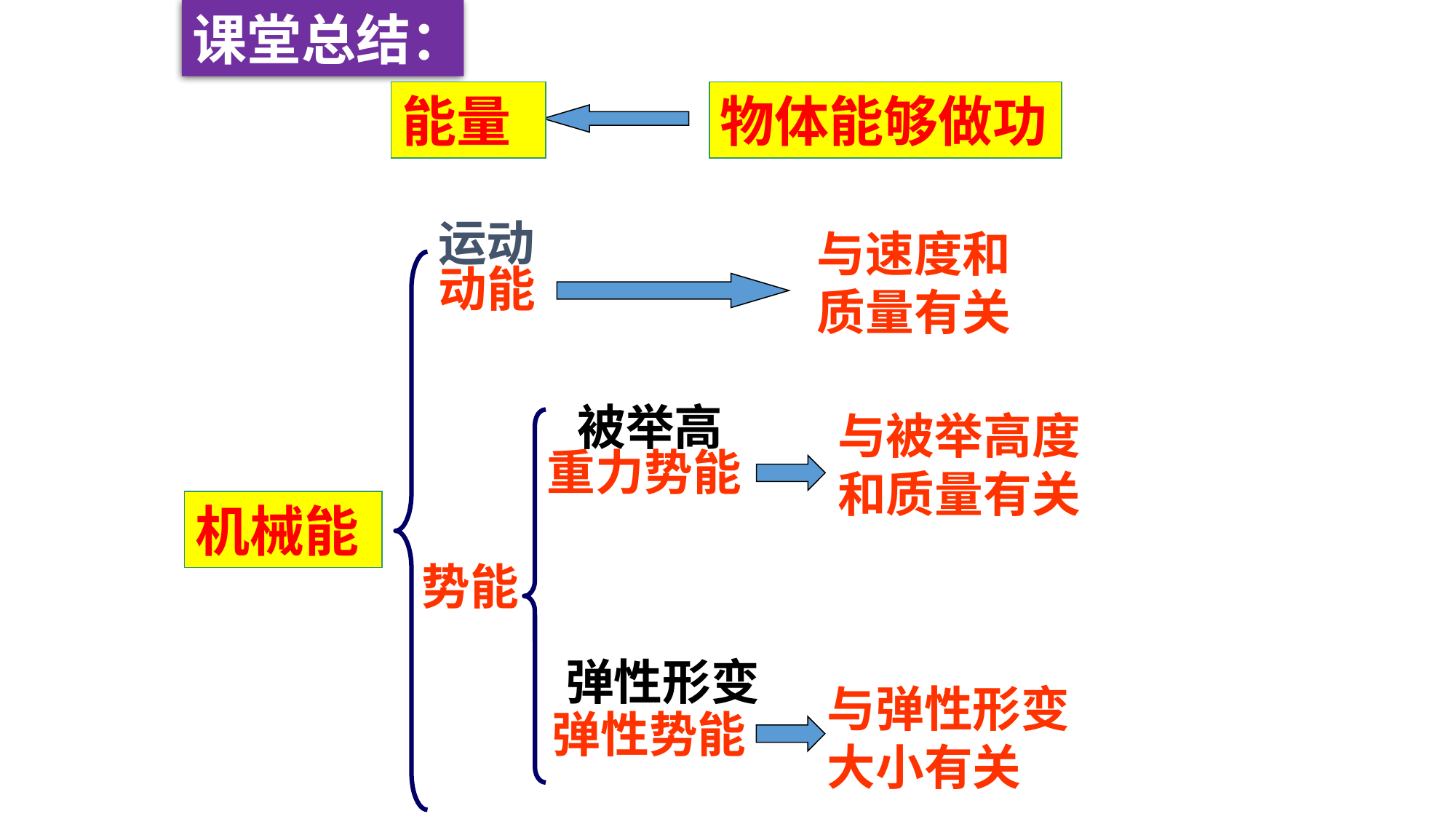

课堂总结：
能量
物体能够做功

运动
与速度和质量有关

动能

被举高
与被举高度和质量有关

重力势能
机械能
势能
弹性形变
与弹性形变大小有关

弹性势能